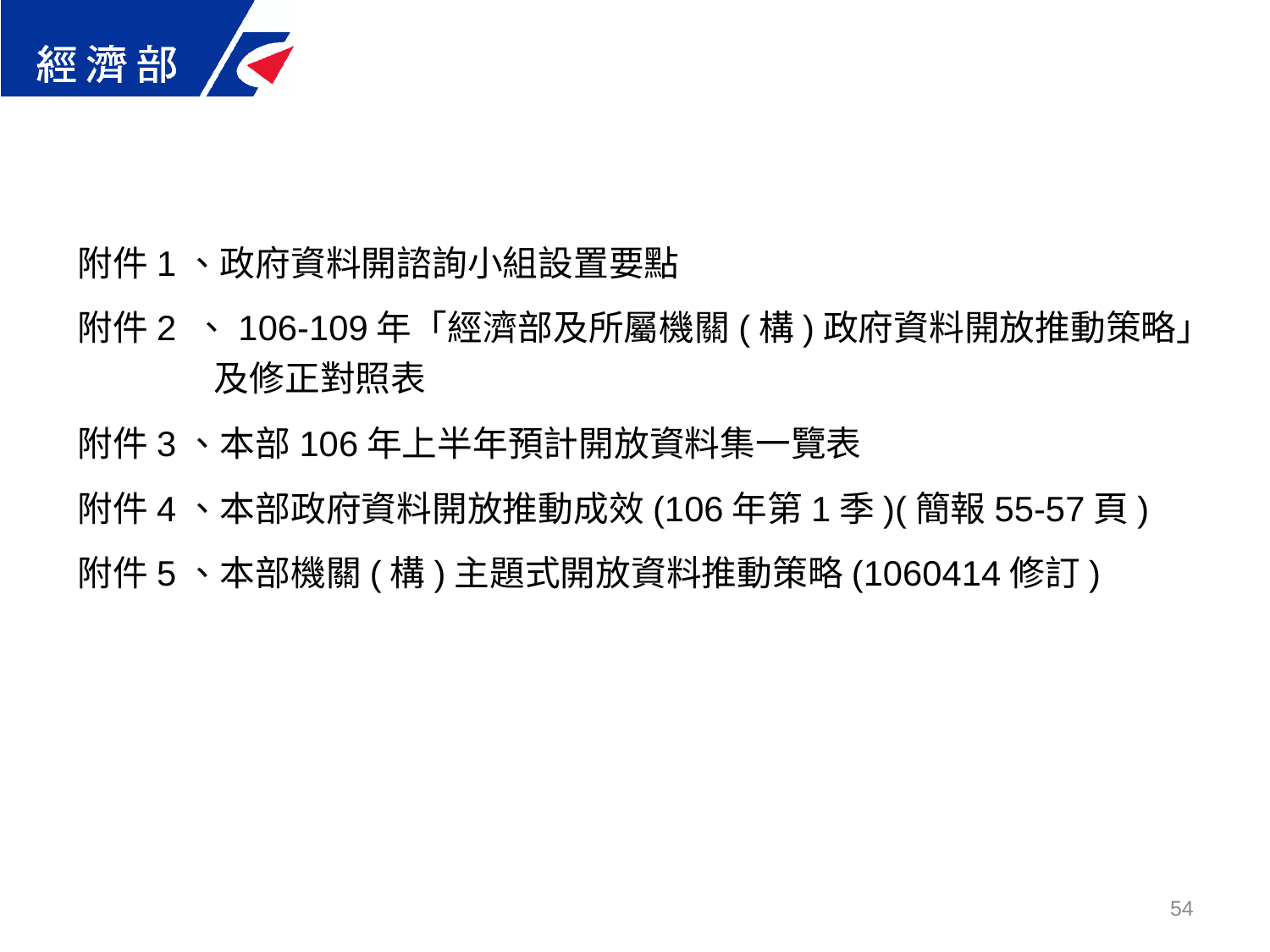

附件1、政府資料開諮詢小組設置要點
附件2 、106-109年「經濟部及所屬機關(構)政府資料開放推動策略」及修正對照表
附件3、本部106年上半年預計開放資料集一覽表
附件4、本部政府資料開放推動成效(106年第1季)(簡報55-57頁)
附件5、本部機關(構)主題式開放資料推動策略(1060414修訂)

54